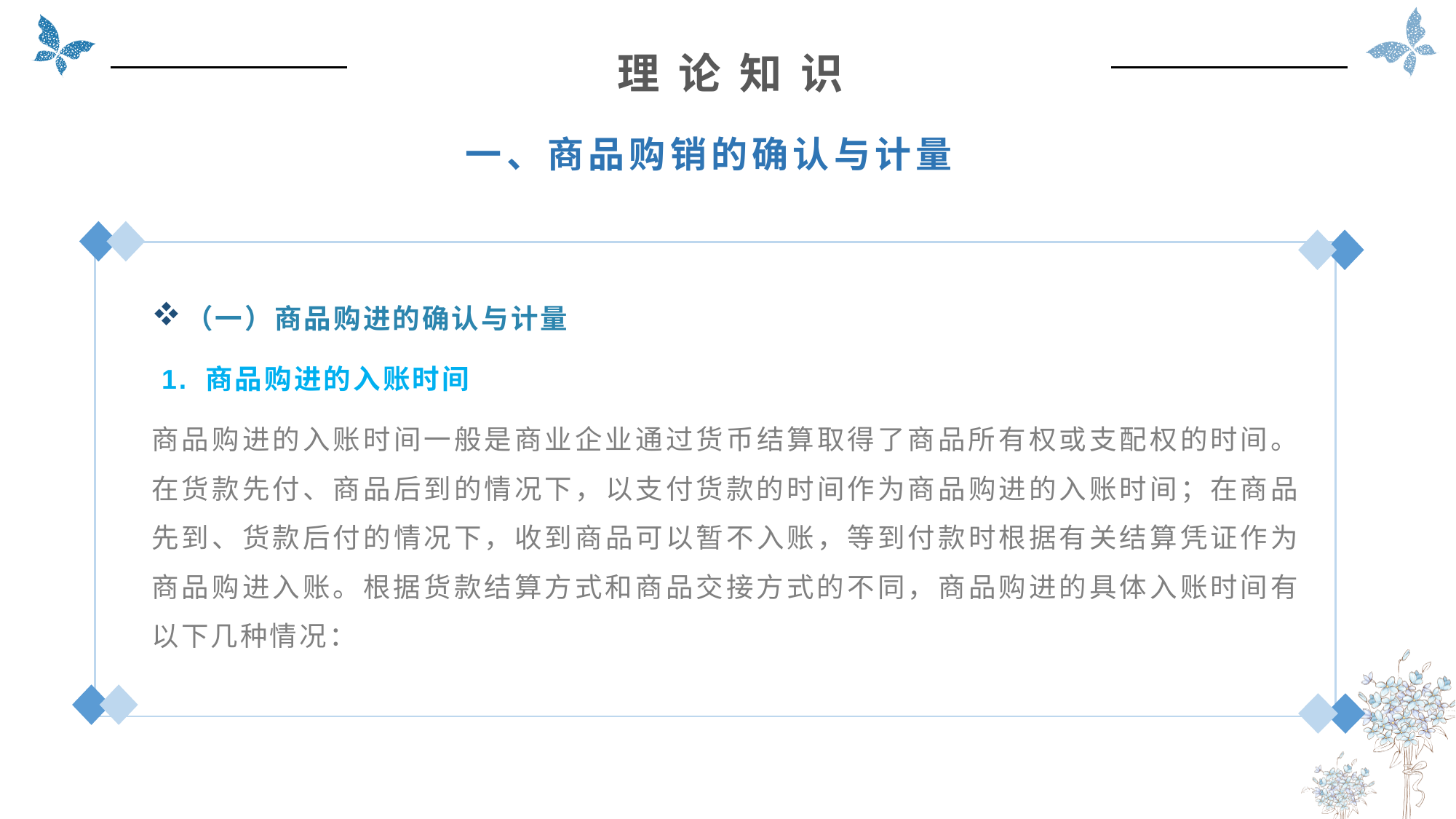

理 论 知 识
一、商品购销的确认与计量

（一）商品购进的确认与计量
 1. 商品购进的入账时间
商品购进的入账时间一般是商业企业通过货币结算取得了商品所有权或支配权的时间。在货款先付、商品后到的情况下，以支付货款的时间作为商品购进的入账时间；在商品先到、货款后付的情况下，收到商品可以暂不入账，等到付款时根据有关结算凭证作为商品购进入账。根据货款结算方式和商品交接方式的不同，商品购进的具体入账时间有以下几种情况：